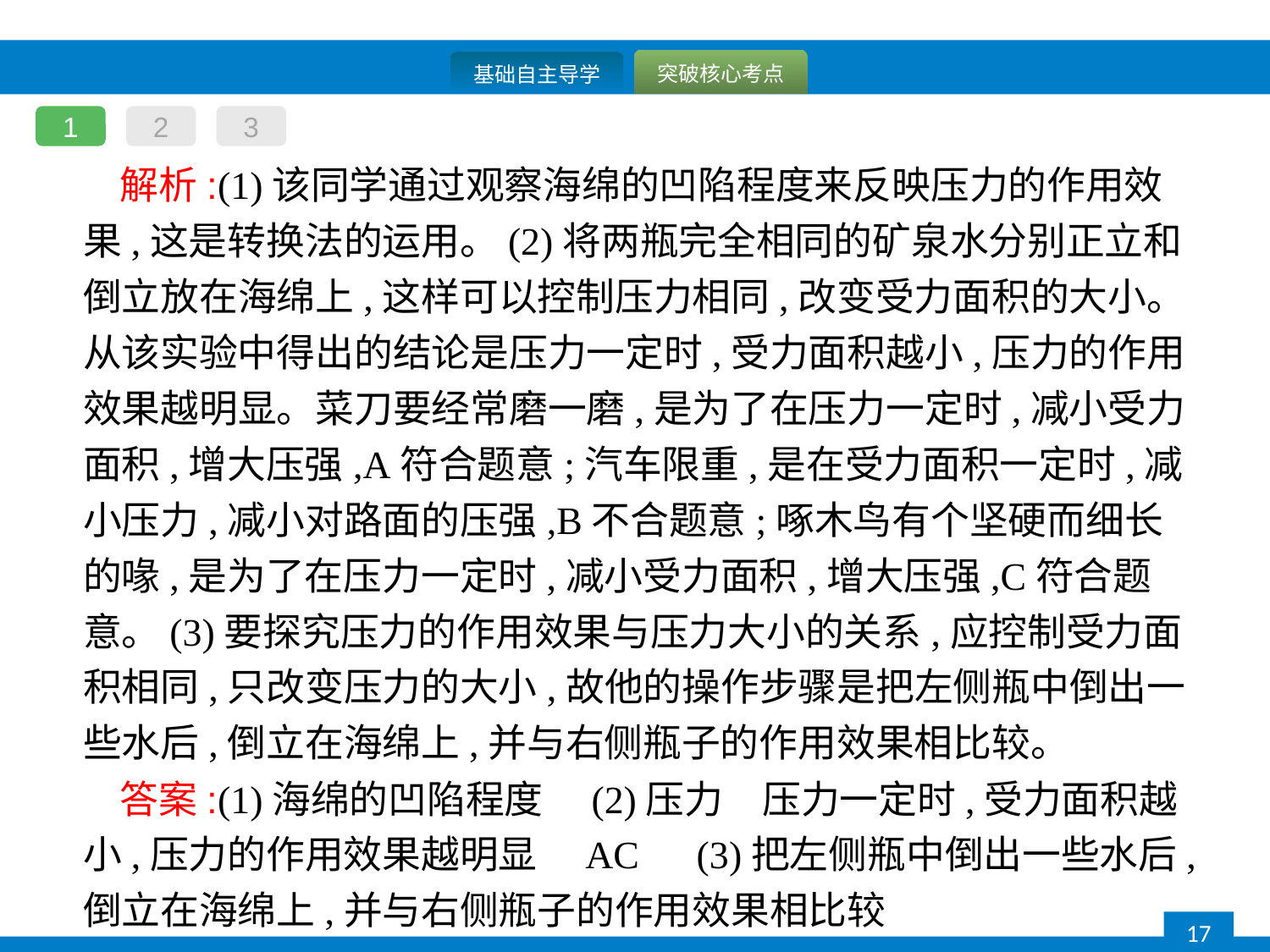

1
2
3
解析:(1)该同学通过观察海绵的凹陷程度来反映压力的作用效果,这是转换法的运用。(2)将两瓶完全相同的矿泉水分别正立和倒立放在海绵上,这样可以控制压力相同,改变受力面积的大小。从该实验中得出的结论是压力一定时,受力面积越小,压力的作用效果越明显。菜刀要经常磨一磨,是为了在压力一定时,减小受力面积,增大压强,A符合题意;汽车限重,是在受力面积一定时,减小压力,减小对路面的压强,B不合题意;啄木鸟有个坚硬而细长的喙,是为了在压力一定时,减小受力面积,增大压强,C符合题意。(3)要探究压力的作用效果与压力大小的关系,应控制受力面积相同,只改变压力的大小,故他的操作步骤是把左侧瓶中倒出一些水后,倒立在海绵上,并与右侧瓶子的作用效果相比较。
答案:(1)海绵的凹陷程度　(2)压力　压力一定时,受力面积越小,压力的作用效果越明显　AC　(3)把左侧瓶中倒出一些水后,倒立在海绵上,并与右侧瓶子的作用效果相比较